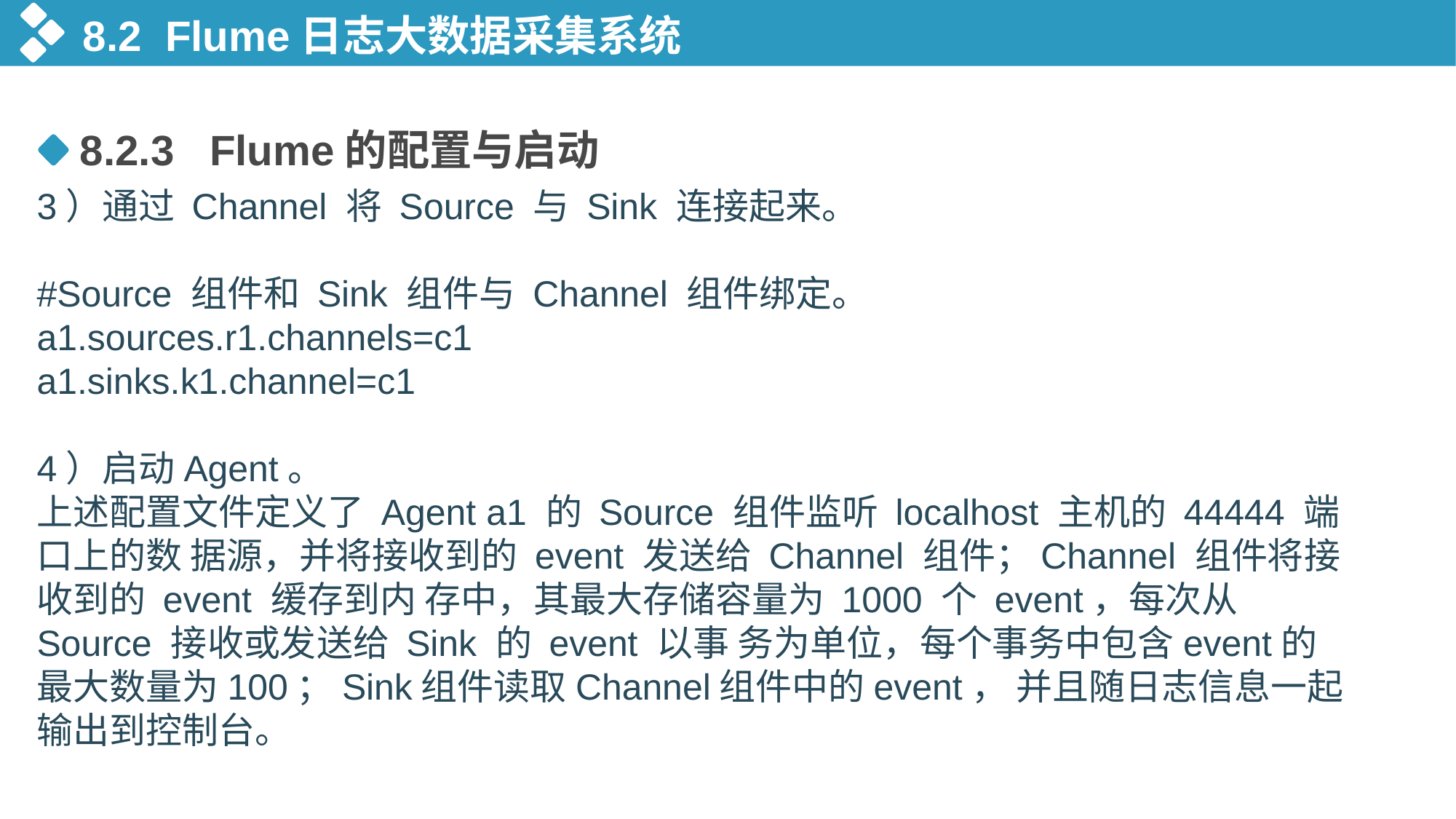

8.2  Flume日志大数据采集系统

8.2.3   Flume的配置与启动

3）通过 Channel 将 Source 与 Sink 连接起来。

#Source 组件和 Sink 组件与 Channel 组件绑定。
a1.sources.r1.channels=c1
a1.sinks.k1.channel=c1

4）启动Agent。
上述配置文件定义了 Agent a1 的 Source 组件监听 localhost 主机的 44444 端口上的数 据源，并将接收到的 event 发送给 Channel 组件；Channel 组件将接收到的 event 缓存到内 存中，其最大存储容量为 1000 个 event，每次从 Source 接收或发送给 Sink 的 event 以事 务为单位，每个事务中包含event的最大数量为100；Sink组件读取Channel组件中的event， 并且随日志信息一起输出到控制台。